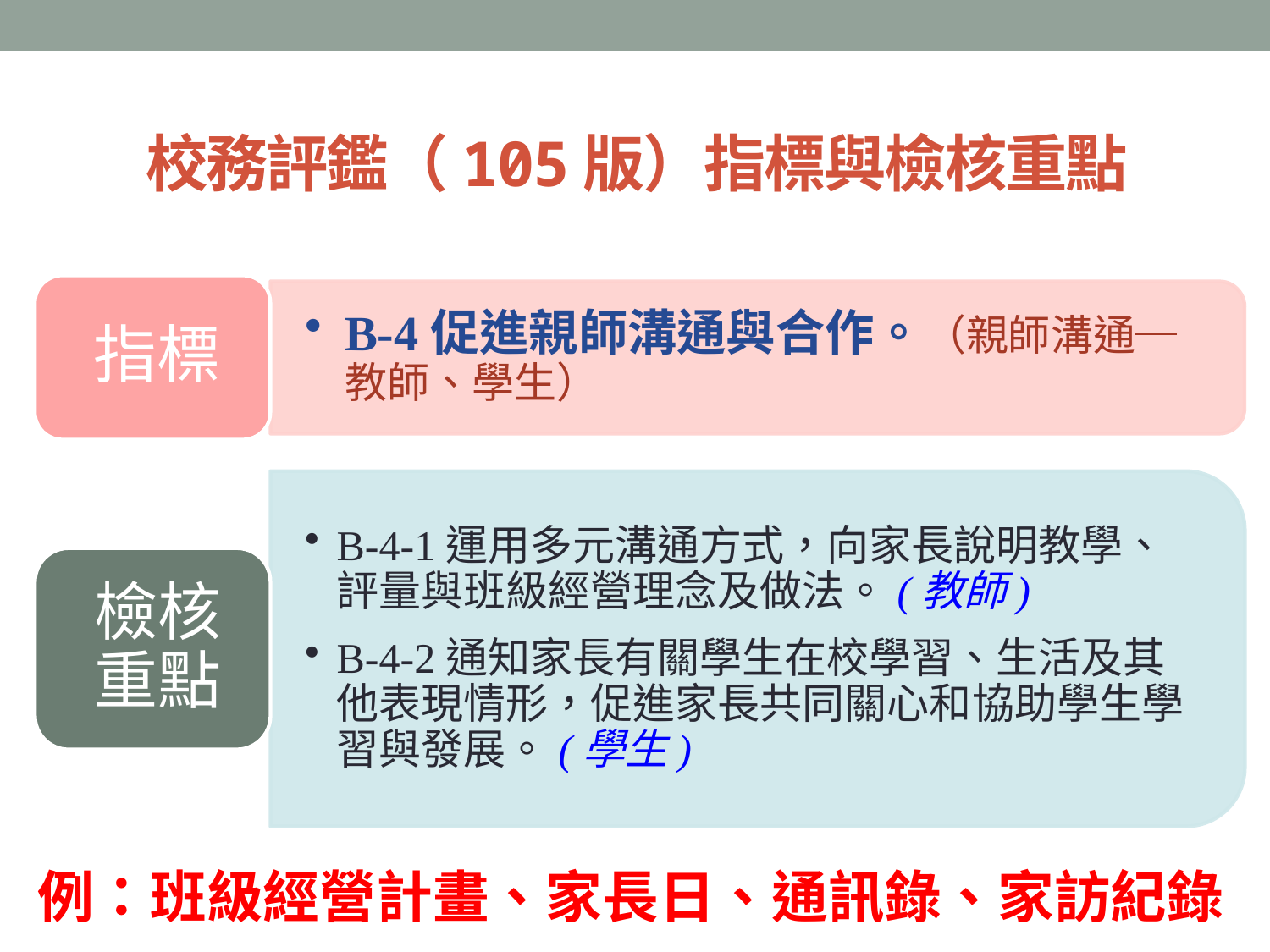

# 校務評鑑（105版）指標與檢核重點
B-4促進親師溝通與合作。（親師溝通─教師、學生）
指標
B-4-1運用多元溝通方式，向家長說明教學、評量與班級經營理念及做法。(教師)
B-4-2通知家長有關學生在校學習、生活及其他表現情形，促進家長共同關心和協助學生學習與發展。(學生)
檢核重點
例：班級經營計畫、家長日、通訊錄、家訪紀錄